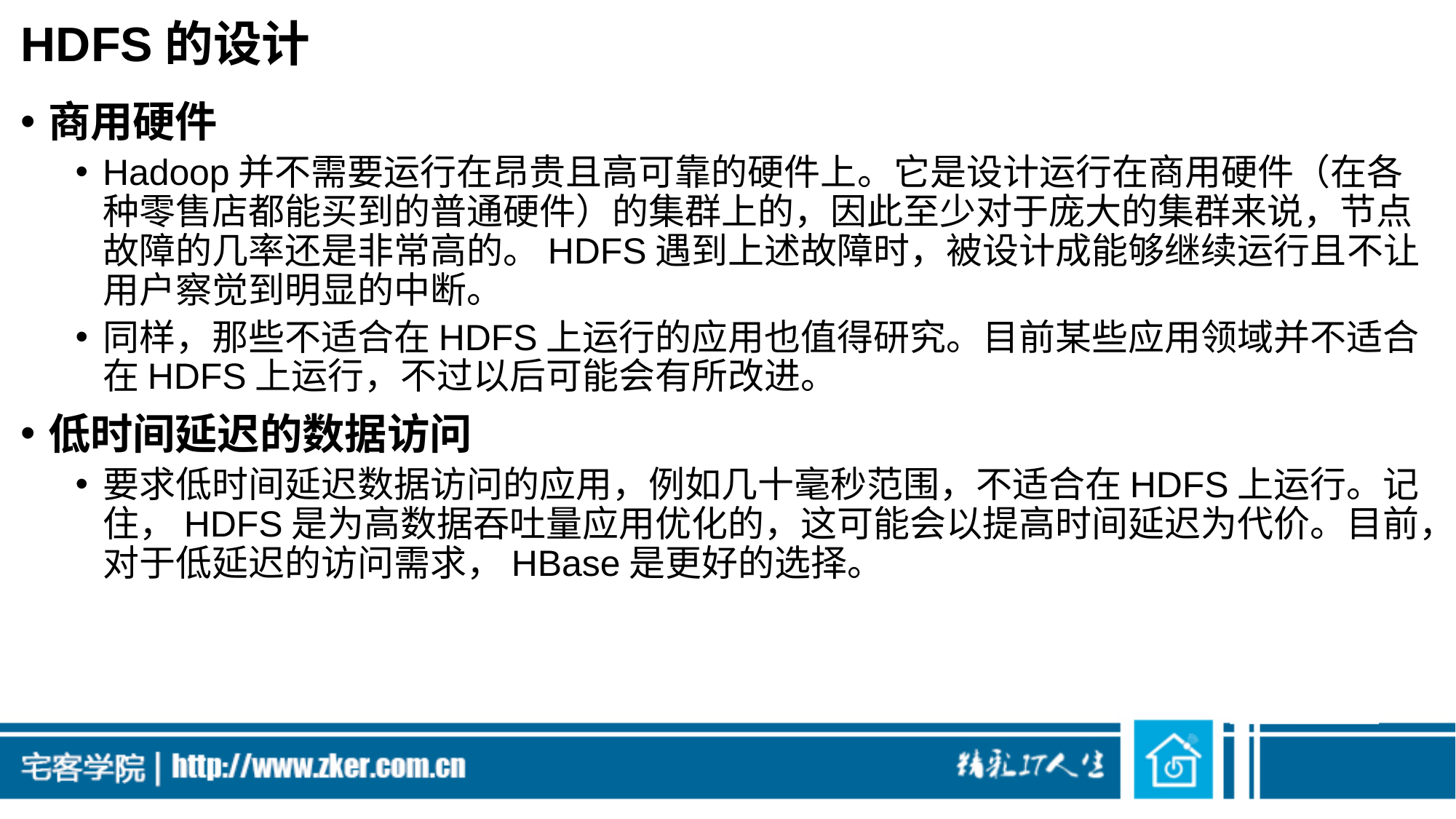

# HDFS的设计
商用硬件
Hadoop并不需要运行在昂贵且高可靠的硬件上。它是设计运行在商用硬件（在各种零售店都能买到的普通硬件）的集群上的，因此至少对于庞大的集群来说，节点故障的几率还是非常高的。HDFS遇到上述故障时，被设计成能够继续运行且不让用户察觉到明显的中断。
同样，那些不适合在HDFS上运行的应用也值得研究。目前某些应用领域并不适合在HDFS上运行，不过以后可能会有所改进。
低时间延迟的数据访问
要求低时间延迟数据访问的应用，例如几十毫秒范围，不适合在HDFS上运行。记住，HDFS是为高数据吞吐量应用优化的，这可能会以提高时间延迟为代价。目前，对于低延迟的访问需求，HBase是更好的选择。